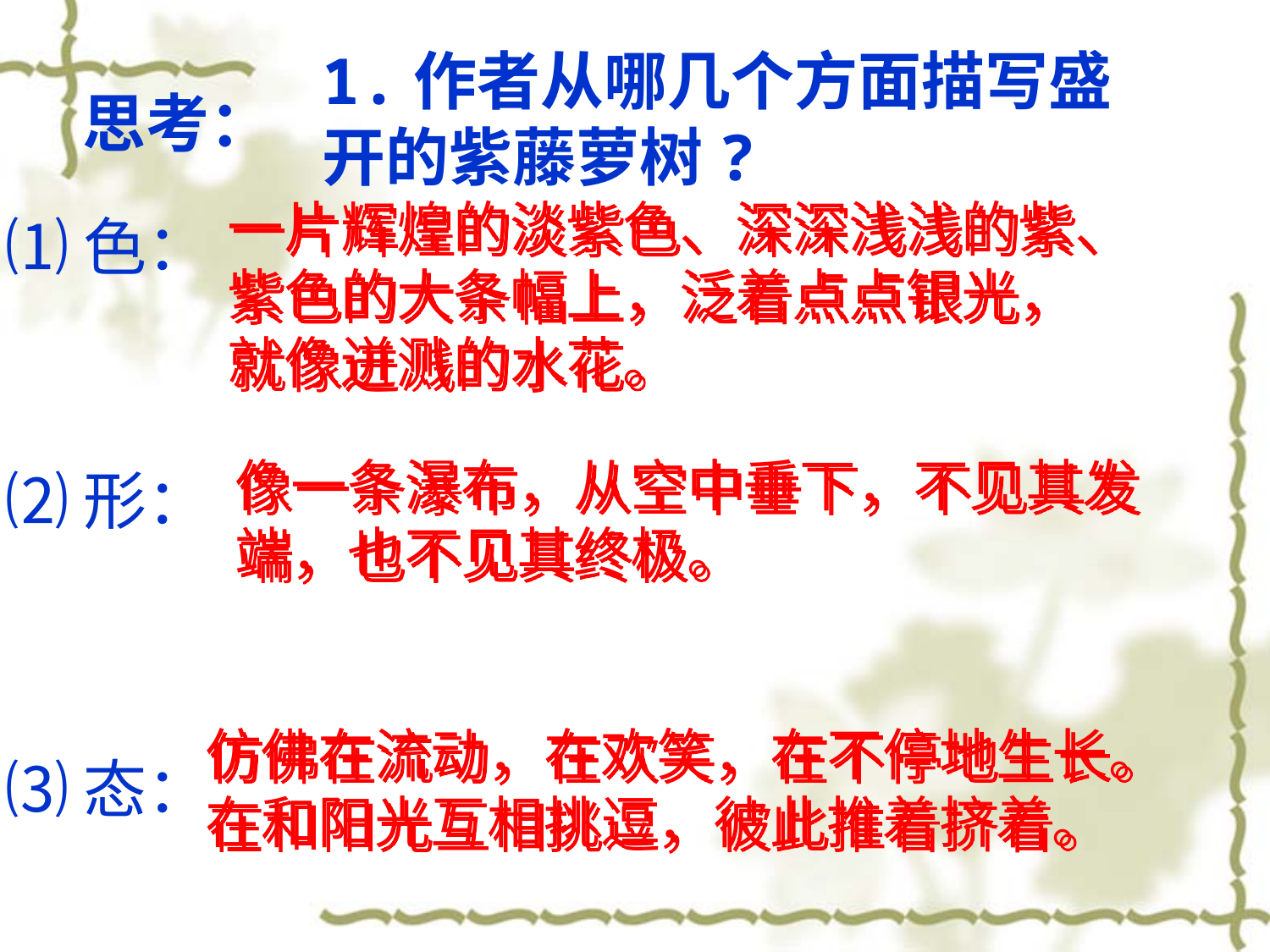

1.作者从哪几个方面描写盛开的紫藤萝树?
思考：
一片辉煌的淡紫色、深深浅浅的紫、紫色的大条幅上，泛着点点银光，就像迸溅的水花。
⑴色：
像一条瀑布，从空中垂下，不见其发端，也不见其终极。
⑵形：
仿佛在流动，在欢笑，在不停地生长。在和阳光互相挑逗，彼此推着挤着。
⑶态：